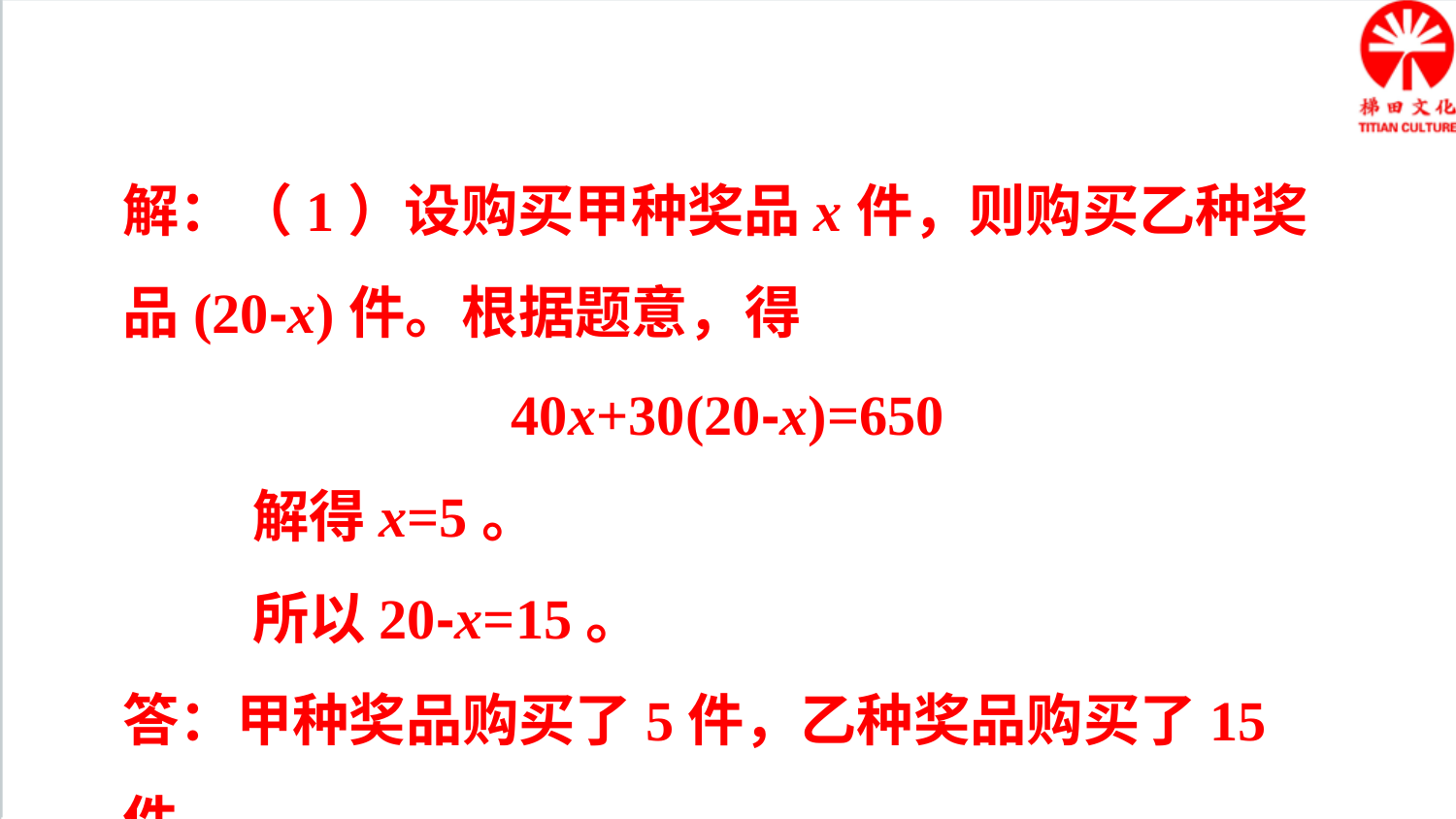

解：（1）设购买甲种奖品x件，则购买乙种奖品(20-x)件。根据题意，得
40x+30(20-x)=650
         解得x=5。
         所以20-x=15。
答：甲种奖品购买了5件，乙种奖品购买了15 件。